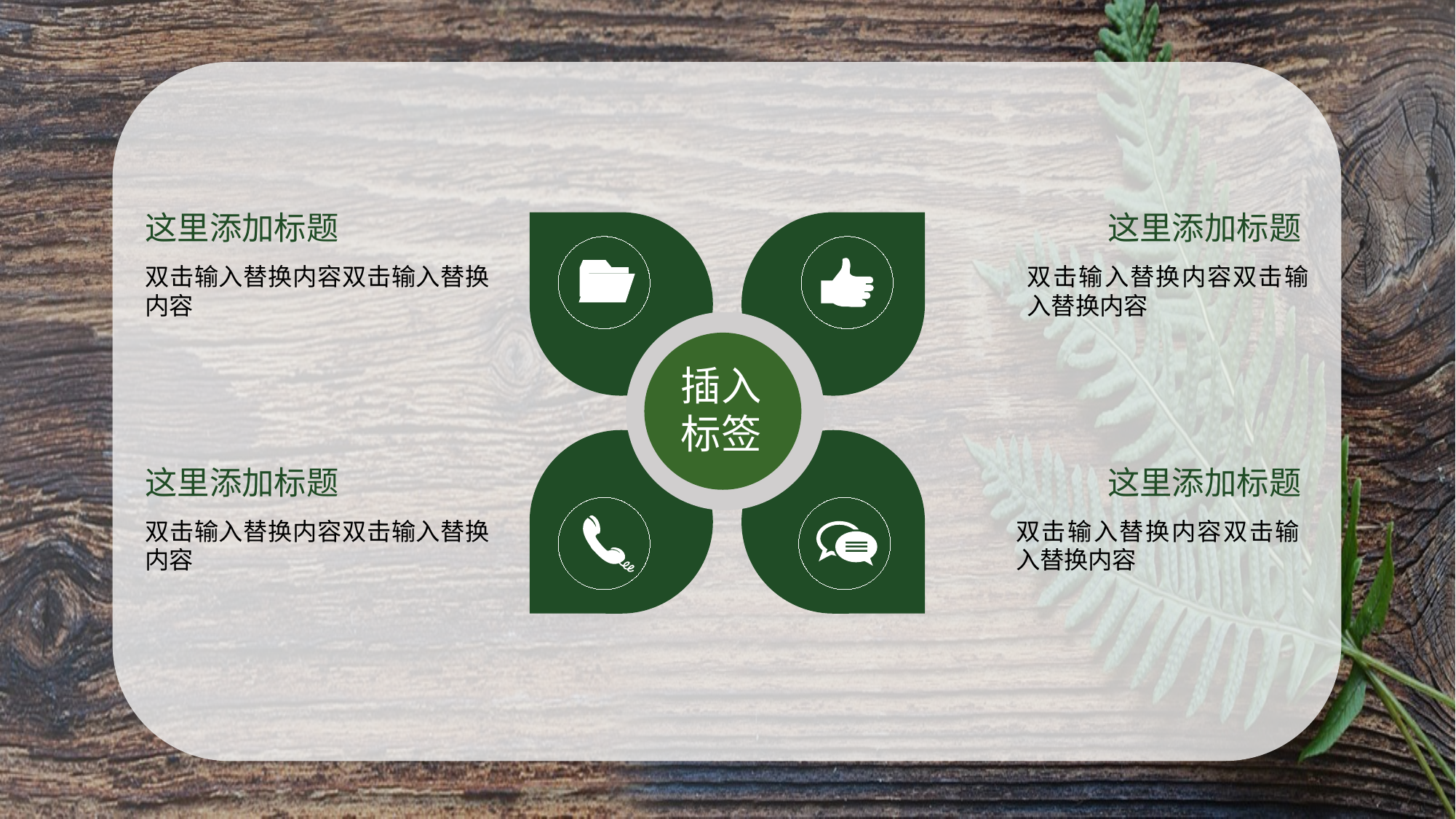

这里添加标题
这里添加标题

双击输入替换内容双击输入替换内容
双击输入替换内容双击输入替换内容
插入
标签
这里添加标题
这里添加标题

双击输入替换内容双击输入替换内容
双击输入替换内容双击输入替换内容